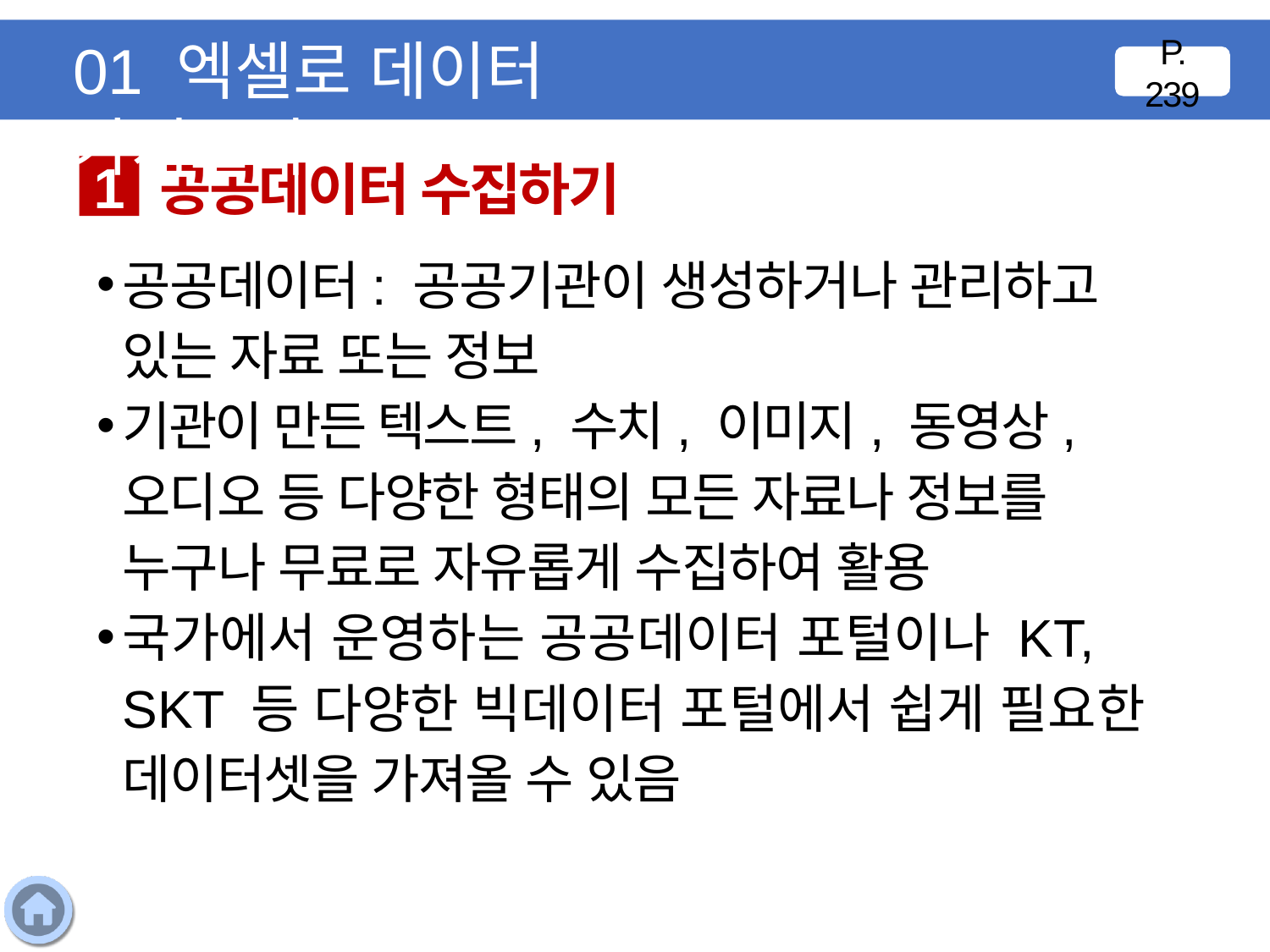

01 엑셀로 데이터 가져오기
P. 239
공공데이터 수집하기
1
공공데이터: 공공기관이 생성하거나 관리하고 있는 자료 또는 정보
기관이 만든 텍스트, 수치, 이미지, 동영상, 오디오 등 다양한 형태의 모든 자료나 정보를 누구나 무료로 자유롭게 수집하여 활용
국가에서 운영하는 공공데이터 포털이나 KT, SKT 등 다양한 빅데이터 포털에서 쉽게 필요한 데이터셋을 가져올 수 있음